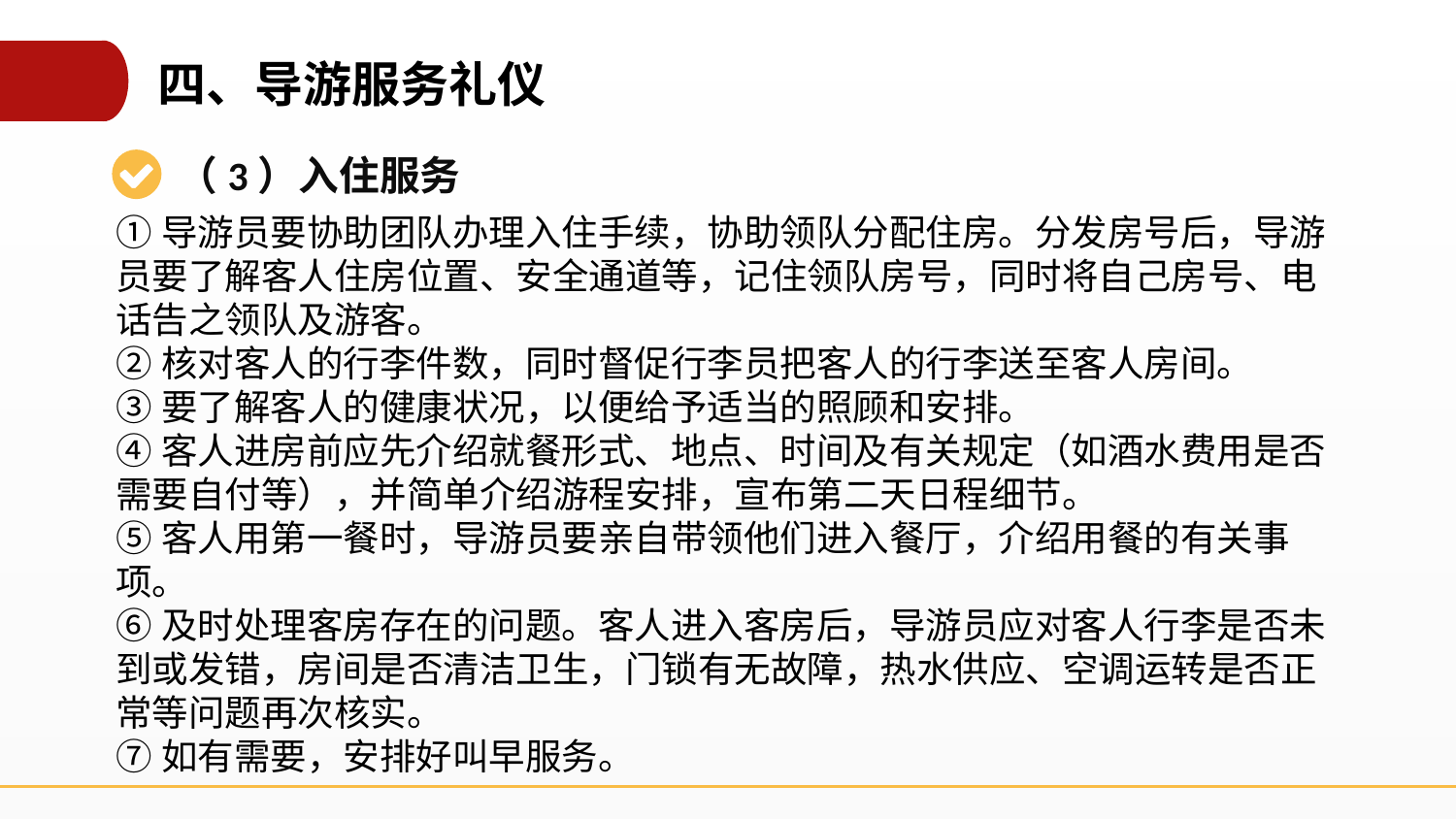

四、导游服务礼仪

（3）入住服务
①导游员要协助团队办理入住手续，协助领队分配住房。分发房号后，导游员要了解客人住房位置、安全通道等，记住领队房号，同时将自己房号、电话告之领队及游客。
②核对客人的行李件数，同时督促行李员把客人的行李送至客人房间。
③要了解客人的健康状况，以便给予适当的照顾和安排。
④客人进房前应先介绍就餐形式、地点、时间及有关规定（如酒水费用是否需要自付等），并简单介绍游程安排，宣布第二天日程细节。
⑤客人用第一餐时，导游员要亲自带领他们进入餐厅，介绍用餐的有关事项。
⑥及时处理客房存在的问题。客人进入客房后，导游员应对客人行李是否未到或发错，房间是否清洁卫生，门锁有无故障，热水供应、空调运转是否正常等问题再次核实。
⑦如有需要，安排好叫早服务。